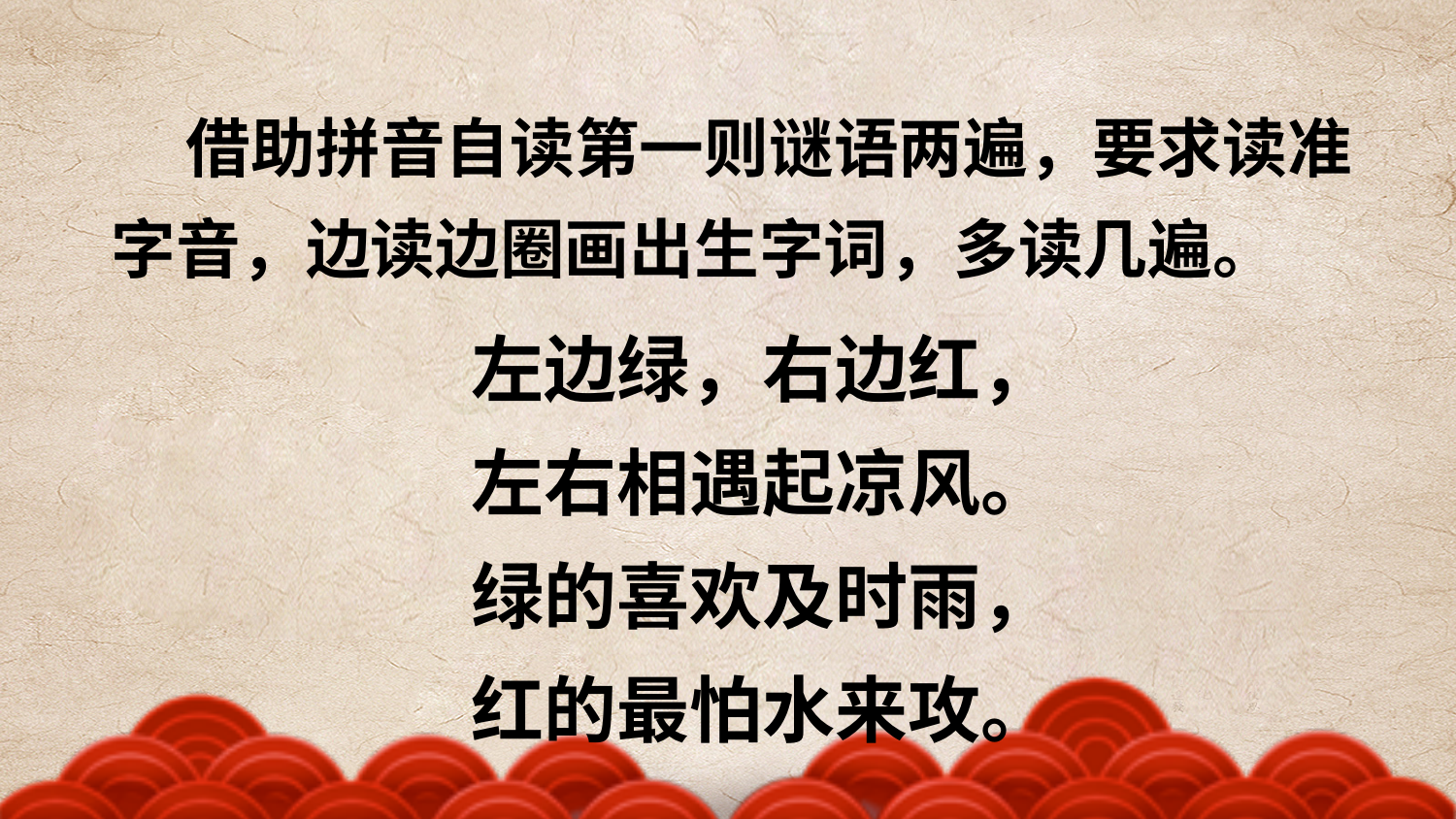

借助拼音自读第一则谜语两遍，要求读准字音，边读边圈画出生字词，多读几遍。
左边绿，右边红，
左右相遇起凉风。
绿的喜欢及时雨，
红的最怕水来攻。